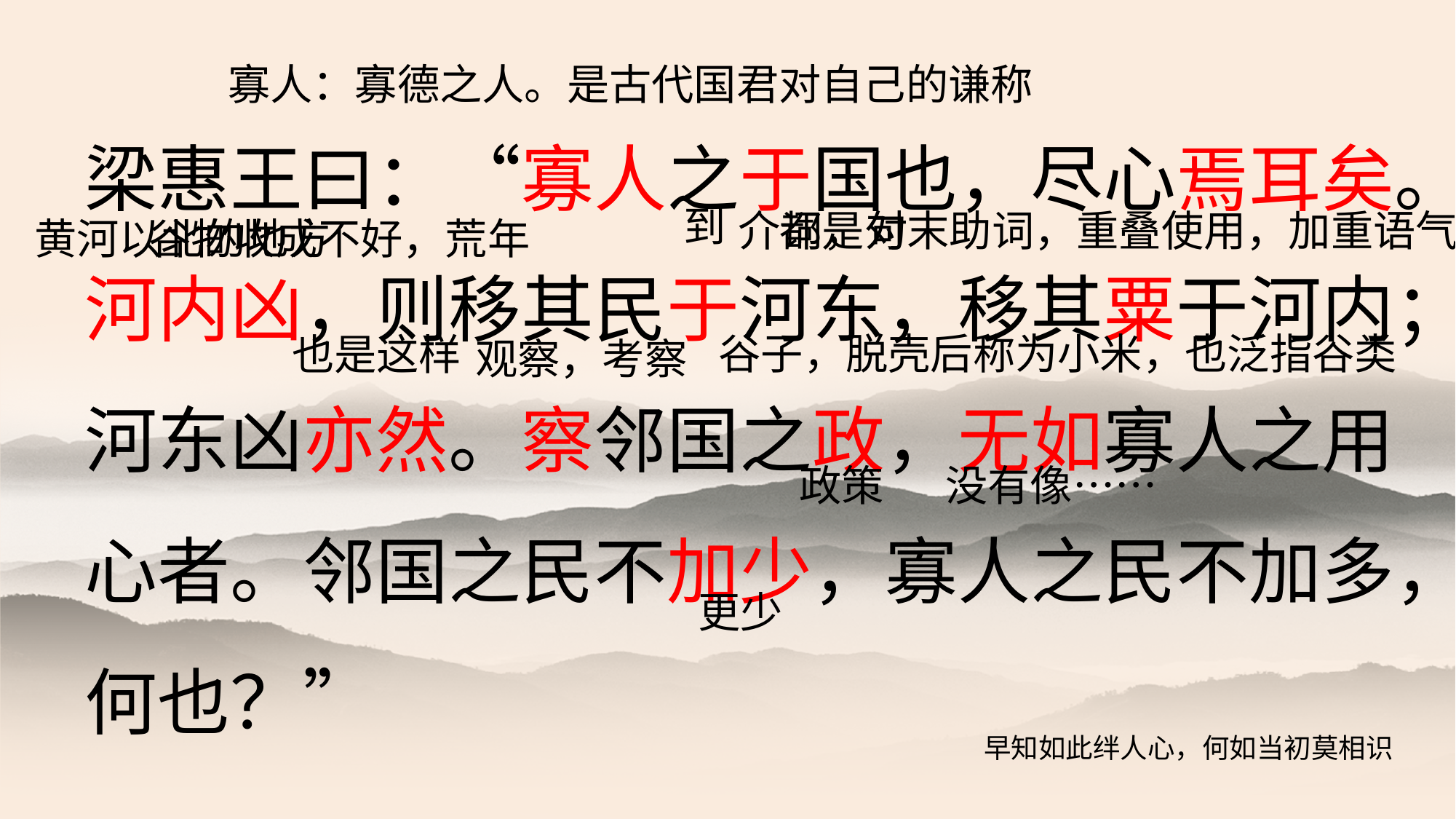

寡人：寡德之人。是古代国君对自己的谦称
梁惠王曰：“寡人之于国也，尽心焉耳矣。河内凶，则移其民于河东，移其粟于河内；河东凶亦然。察邻国之政，无如寡人之用心者。邻国之民不加少，寡人之民不加多，何也？”
到
介词，对
都是句末助词，重叠使用，加重语气
黄河以北的地方
谷物收成不好，荒年
谷子，脱壳后称为小米，也泛指谷类
也是这样
观察，考察
政策
没有像……
更少